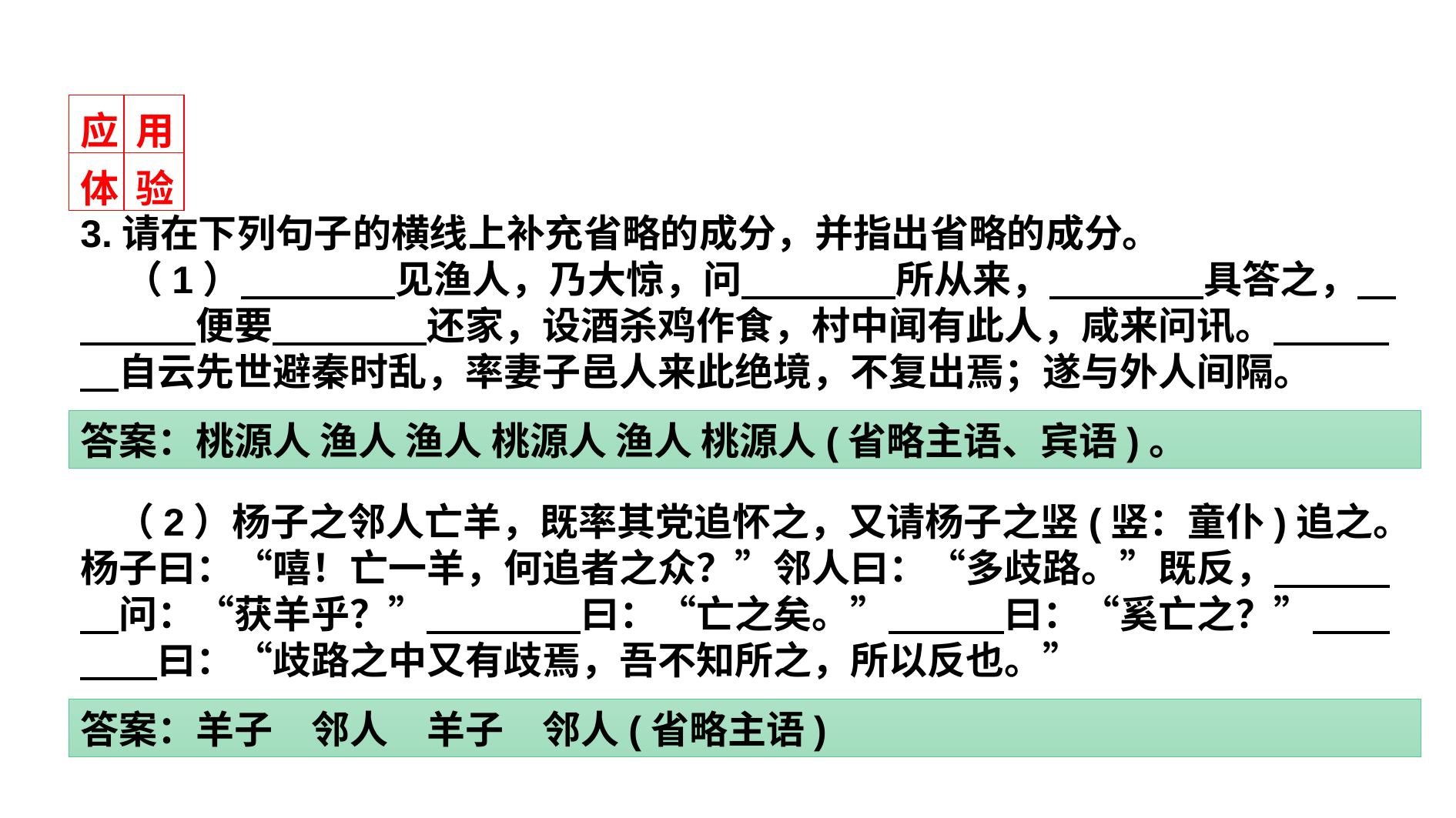

| 应 | 用 |
| --- | --- |
| 体 | 验 |
3.请在下列句子的横线上补充省略的成分，并指出省略的成分。
    （1）　　　　见渔人，乃大惊，问　　　　所从来，　　　　具答之，　　　　便要　　　　还家，设酒杀鸡作食，村中闻有此人，咸来问讯。　　　　自云先世避秦时乱，率妻子邑人来此绝境，不复出焉；遂与外人间隔。
答案：桃源人 渔人 渔人 桃源人 渔人 桃源人(省略主语、宾语)。
   （2）杨子之邻人亡羊，既率其党追怀之，又请杨子之竖(竖：童仆)追之。杨子曰：“嘻！亡一羊，何追者之众？”邻人曰：“多歧路。”既反，　　　　问：“获羊乎？”　　　　曰：“亡之矣。”　　　曰：“奚亡之？”　　　　曰：“歧路之中又有歧焉，吾不知所之，所以反也。”
答案：羊子　邻人　羊子　邻人(省略主语)